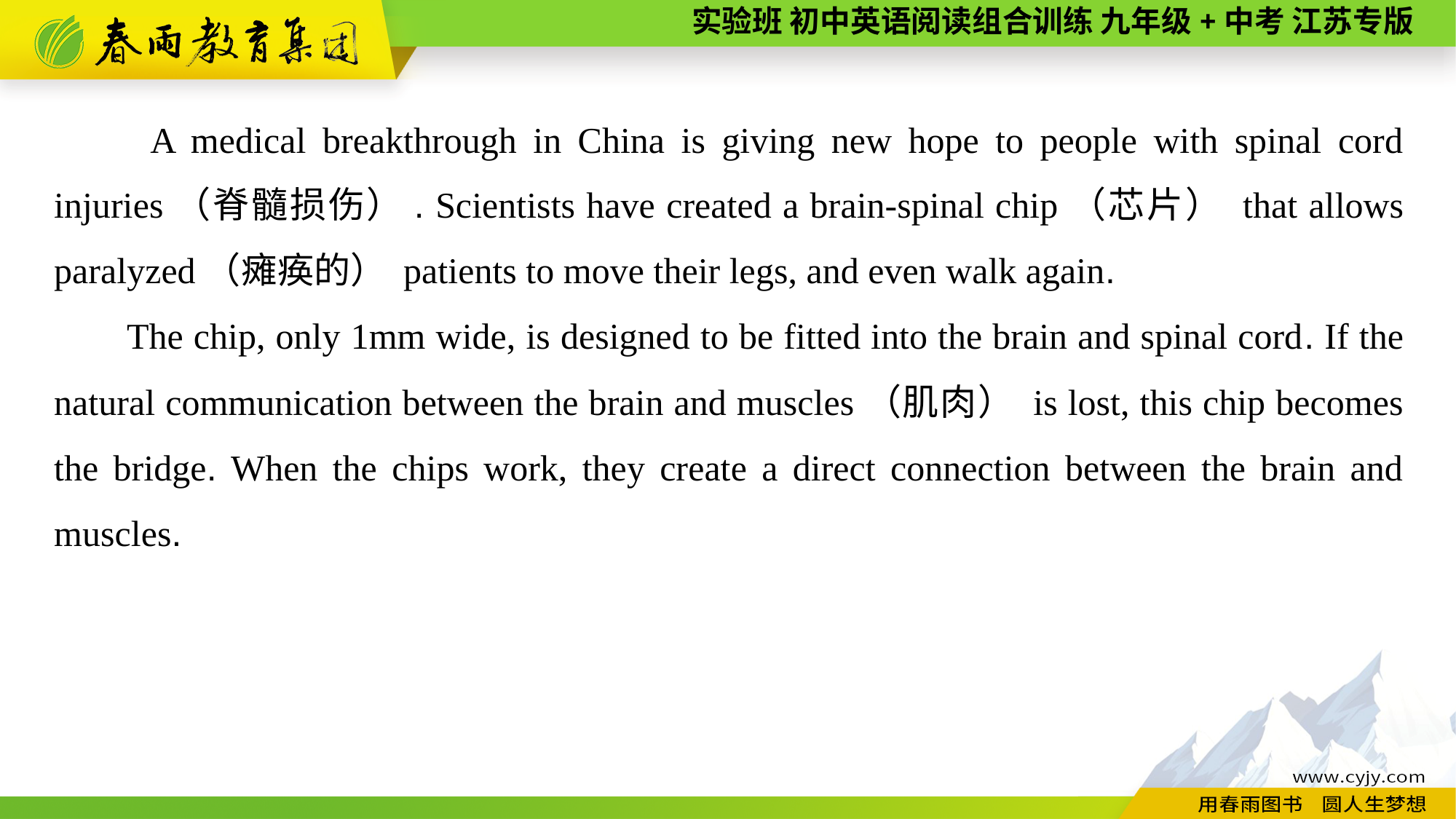

A medical breakthrough in China is giving new hope to people with spinal cord injuries（脊髓损伤）. Scientists have created a brain-spinal chip（芯片） that allows paralyzed（瘫痪的） patients to move their legs, and even walk again.
The chip, only 1mm wide, is designed to be fitted into the brain and spinal cord. If the natural communication between the brain and muscles（肌肉） is lost, this chip becomes the bridge. When the chips work, they create a direct connection between the brain and muscles.